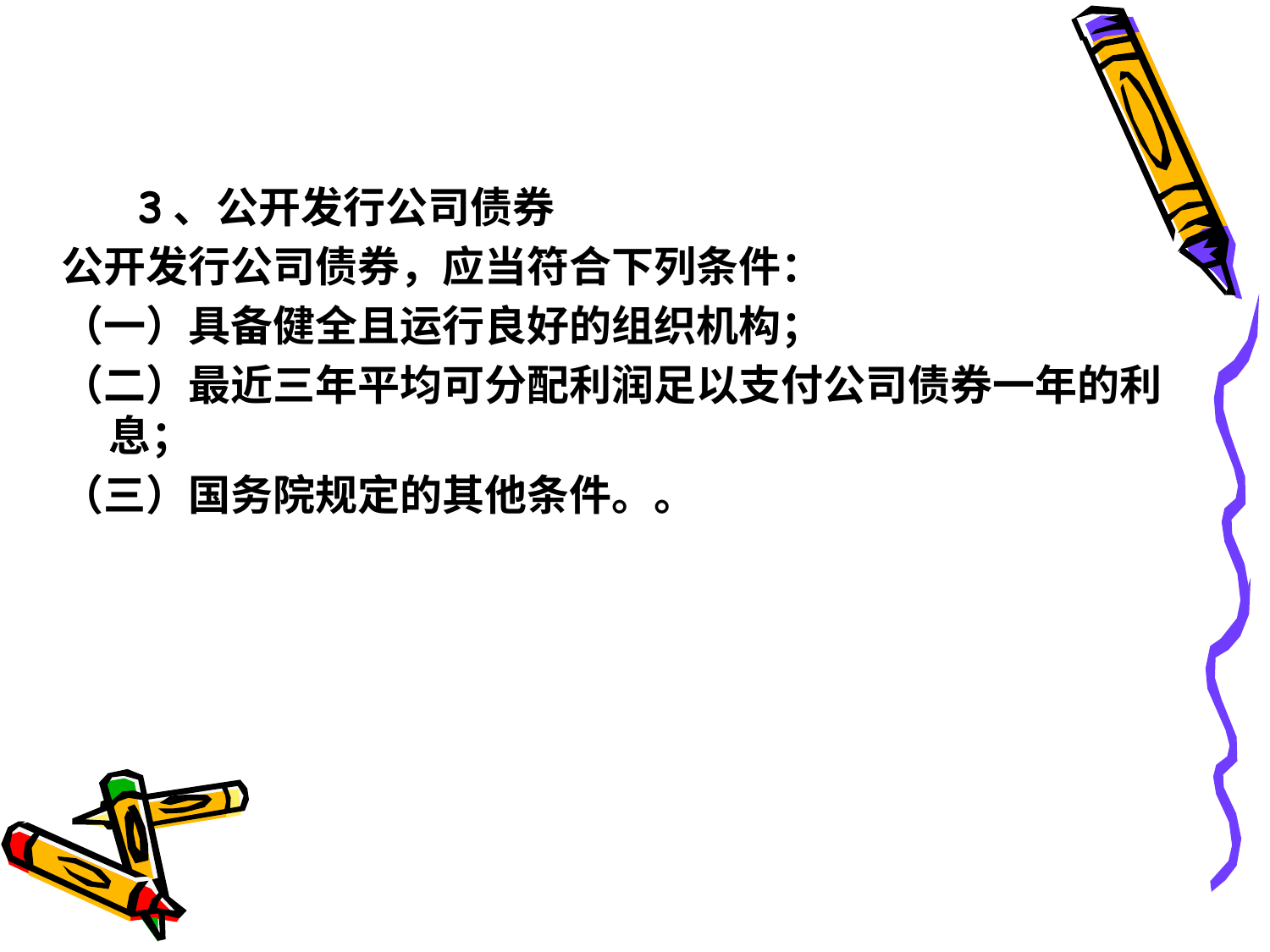

3、公开发行公司债券
公开发行公司债券，应当符合下列条件：
（一）具备健全且运行良好的组织机构；
（二）最近三年平均可分配利润足以支付公司债券一年的利息；
（三）国务院规定的其他条件。。